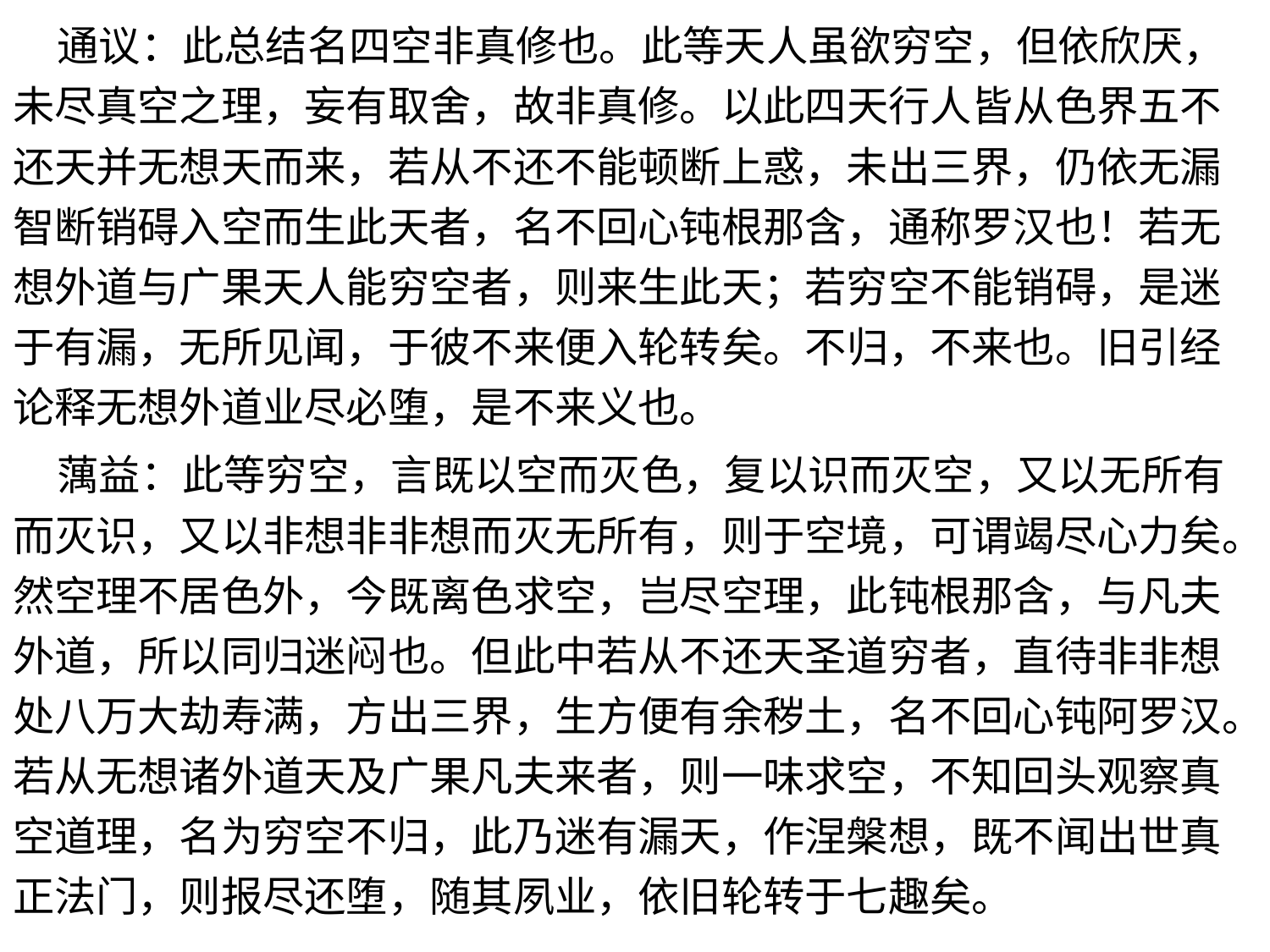

通议：此总结名四空非真修也。此等天人虽欲穷空，但依欣厌，未尽真空之理，妄有取舍，故非真修。以此四天行人皆从色界五不还天并无想天而来，若从不还不能顿断上惑，未出三界，仍依无漏智断销碍入空而生此天者，名不回心钝根那含，通称罗汉也！若无想外道与广果天人能穷空者，则来生此天；若穷空不能销碍，是迷于有漏，无所见闻，于彼不来便入轮转矣。不归，不来也。旧引经论释无想外道业尽必堕，是不来义也。
    蕅益：此等穷空，言既以空而灭色，复以识而灭空，又以无所有而灭识，又以非想非非想而灭无所有，则于空境，可谓竭尽心力矣。然空理不居色外，今既离色求空，岂尽空理，此钝根那含，与凡夫外道，所以同归迷闷也。但此中若从不还天圣道穷者，直待非非想处八万大劫寿满，方出三界，生方便有余秽土，名不回心钝阿罗汉。若从无想诸外道天及广果凡夫来者，则一味求空，不知回头观察真空道理，名为穷空不归，此乃迷有漏天，作涅槃想，既不闻出世真正法门，则报尽还堕，随其夙业，依旧轮转于七趣矣。